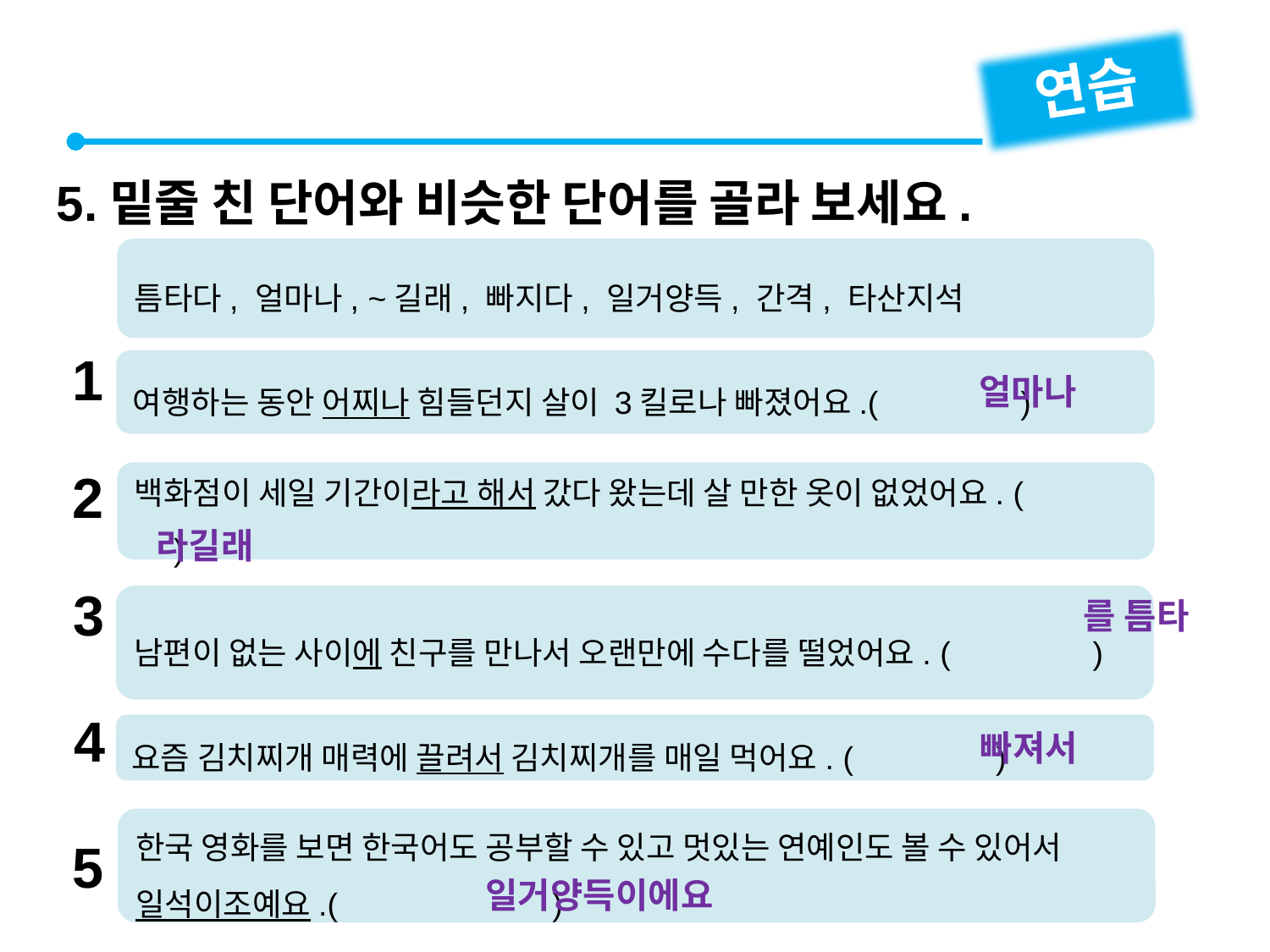

연습
5.밑줄 친 단어와 비슷한 단어를 골라 보세요.
틈타다, 얼마나, ~길래, 빠지다, 일거양득, 간격, 타산지석
1
여행하는 동안 어찌나 힘들던지 살이 3킬로나 빠졌어요.(　　　　)
얼마나
2
백화점이 세일 기간이라고 해서 갔다 왔는데 살 만한 옷이 없었어요. (　　　　)
라길래
3
남편이 없는 사이에 친구를 만나서 오랜만에 수다를 떨었어요. (　　　　)
를 틈타
4
요즘 김치찌개 매력에 끌려서 김치찌개를 매일 먹어요. (　　　　)
빠져서
한국 영화를 보면 한국어도 공부할 수 있고 멋있는 연예인도 볼 수 있어서 일석이조예요.(　　　          　)
5
일거양득이에요